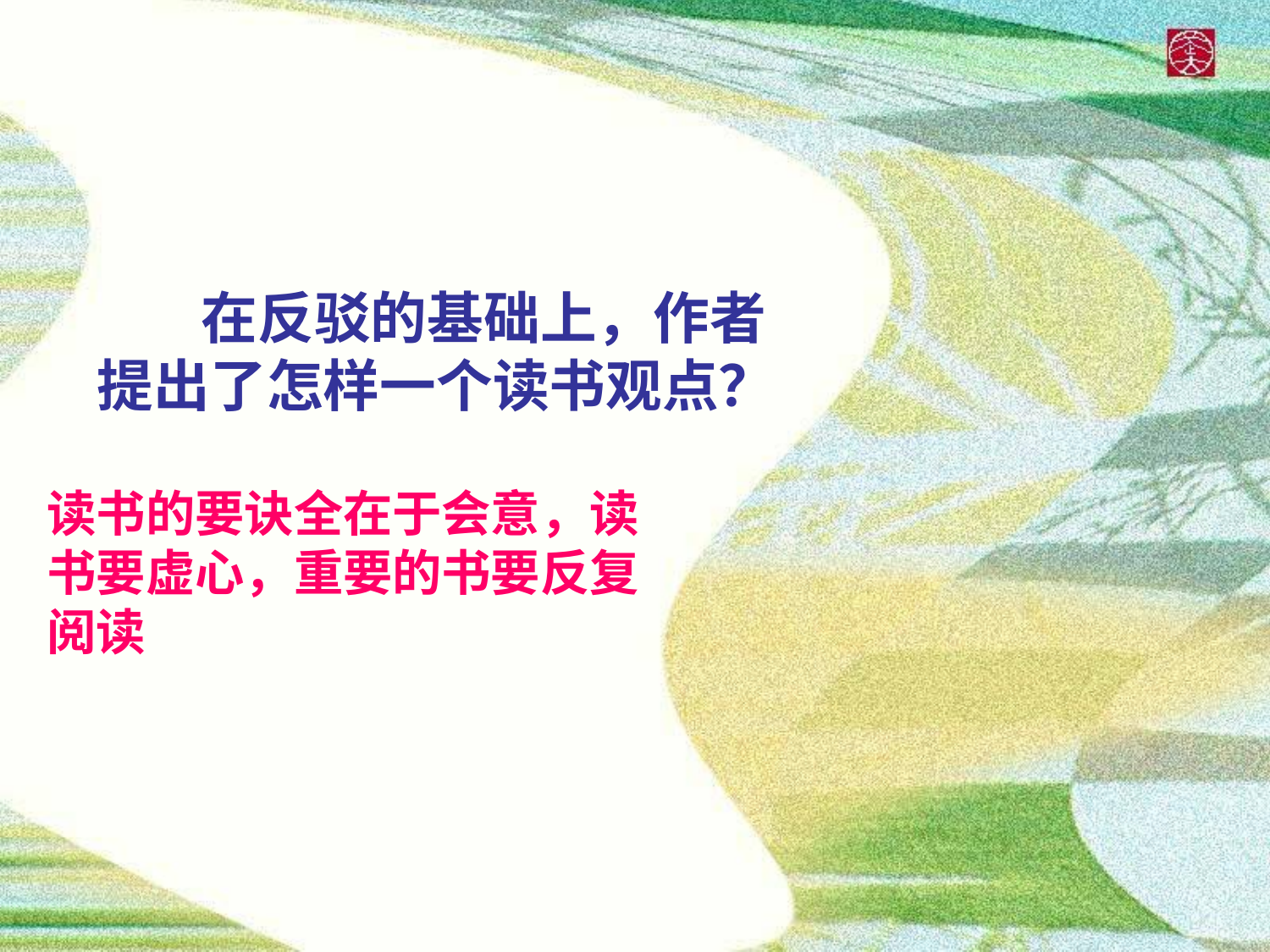

在反驳的基础上，作者提出了怎样一个读书观点？
读书的要诀全在于会意，读书要虚心，重要的书要反复阅读